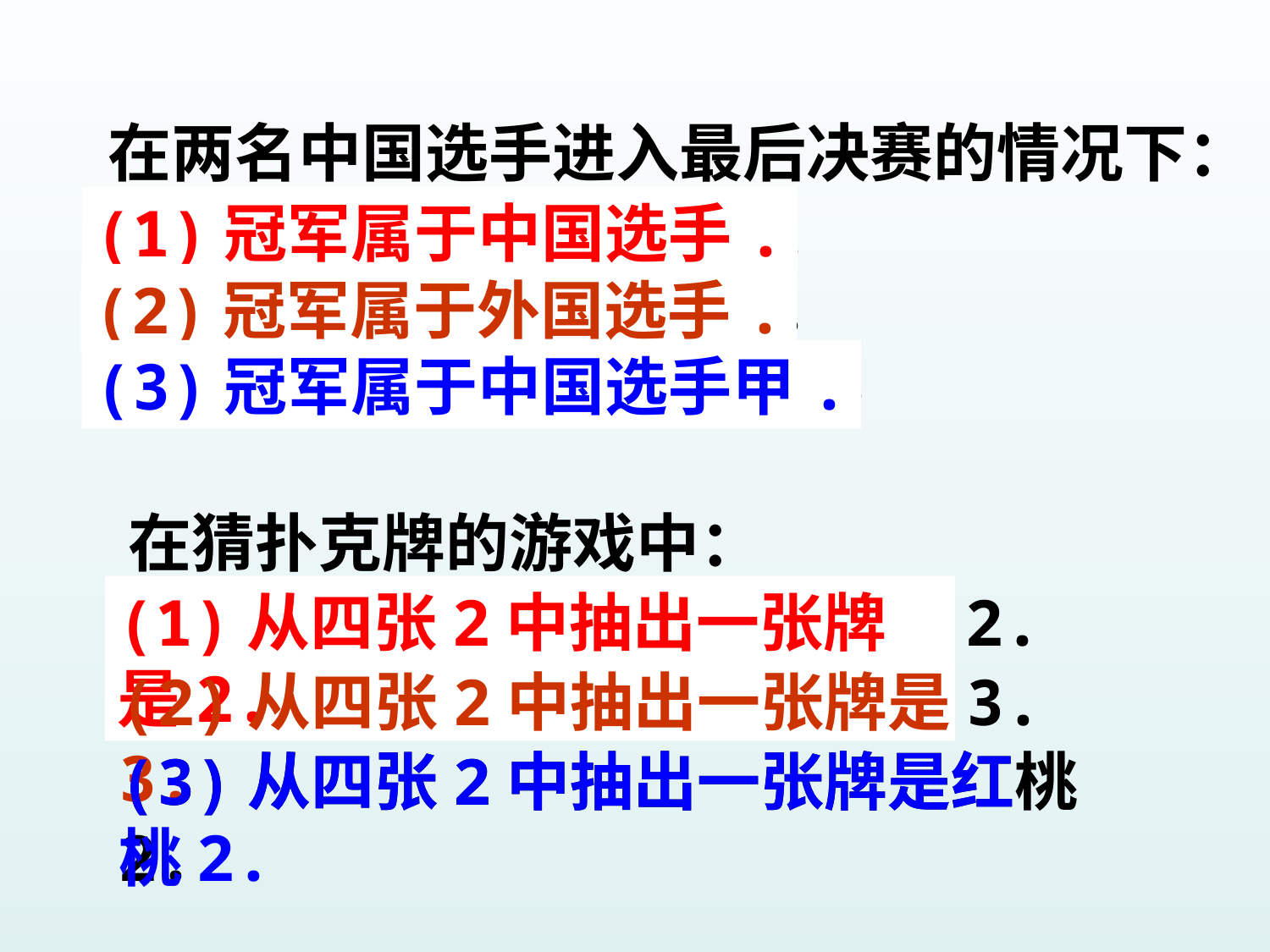

在两名中国选手进入最后决赛的情况下：
(1)冠军属于中国选手.
(1)冠军属于中国选手.
(2)冠军属于外国选手.
(3)冠军属于中国选手甲.
(2)冠军属于外国选手.
(3)冠军属于中国选手甲.
在猜扑克牌的游戏中：
(1)从四张2中抽出一张牌是2.
(1)从四张2中抽出一张牌是2.
(2)从四张2中抽出一张牌是3.
(2)从四张2中抽出一张牌是3.
(3)从四张2中抽出一张牌是红桃2.
(3)从四张2中抽出一张牌是红桃2.